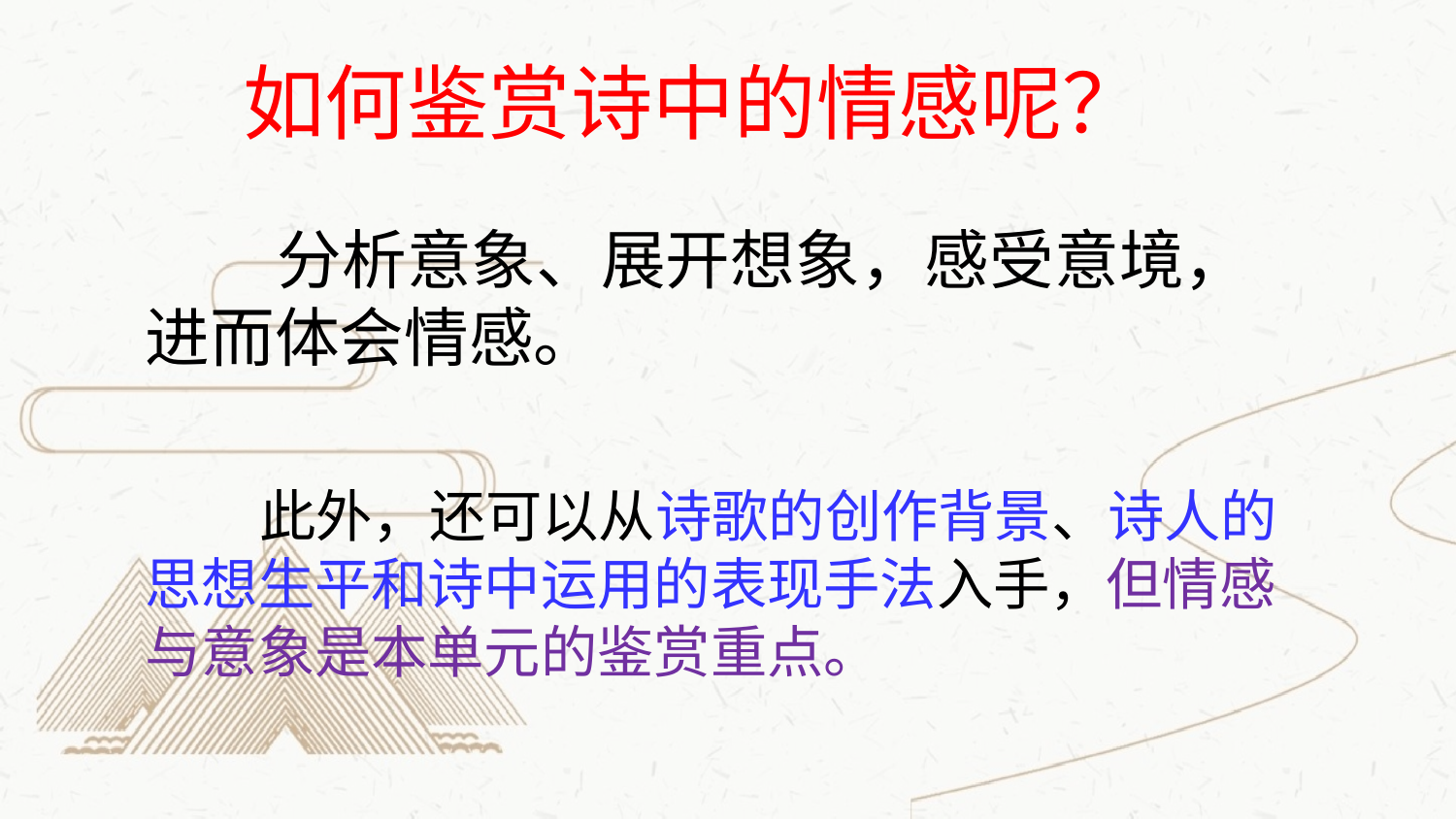

如何鉴赏诗中的情感呢？
        分析意象、展开想象，感受意境，进而体会情感。
        此外，还可以从诗歌的创作背景、诗人的思想生平和诗中运用的表现手法入手，但情感与意象是本单元的鉴赏重点。